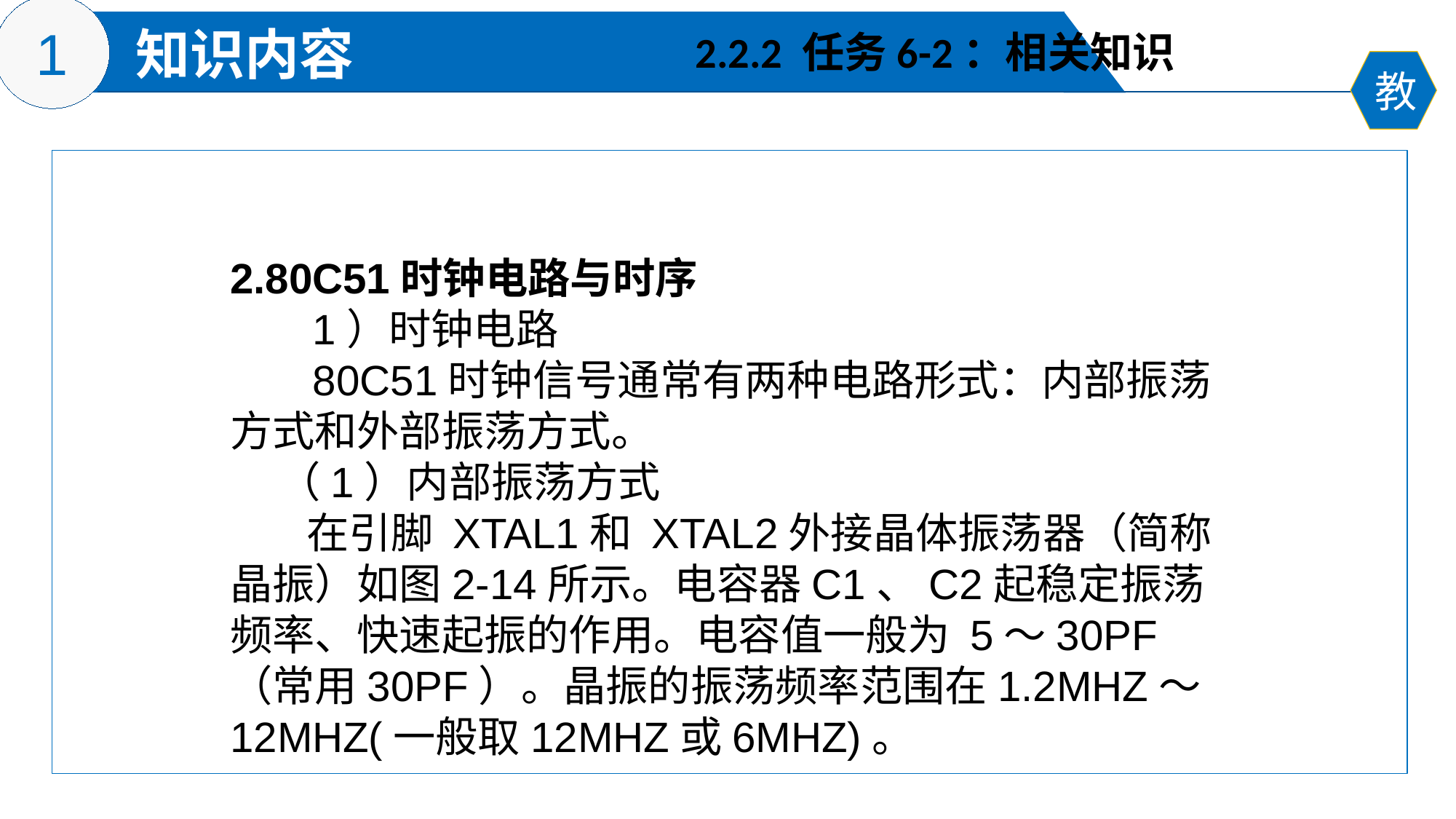

2.2.2 任务6-2：相关知识
2.80C51时钟电路与时序
       1）时钟电路
       80C51时钟信号通常有两种电路形式：内部振荡方式和外部振荡方式。
    （1）内部振荡方式
       在引脚 XTAL1和 XTAL2外接晶体振荡器（简称晶振）如图2-14所示。电容器C1、C2起稳定振荡频率、快速起振的作用。电容值一般为 5～30PF（常用30PF）。晶振的振荡频率范围在1.2MHZ～12MHZ(一般取12MHZ或6MHZ)。